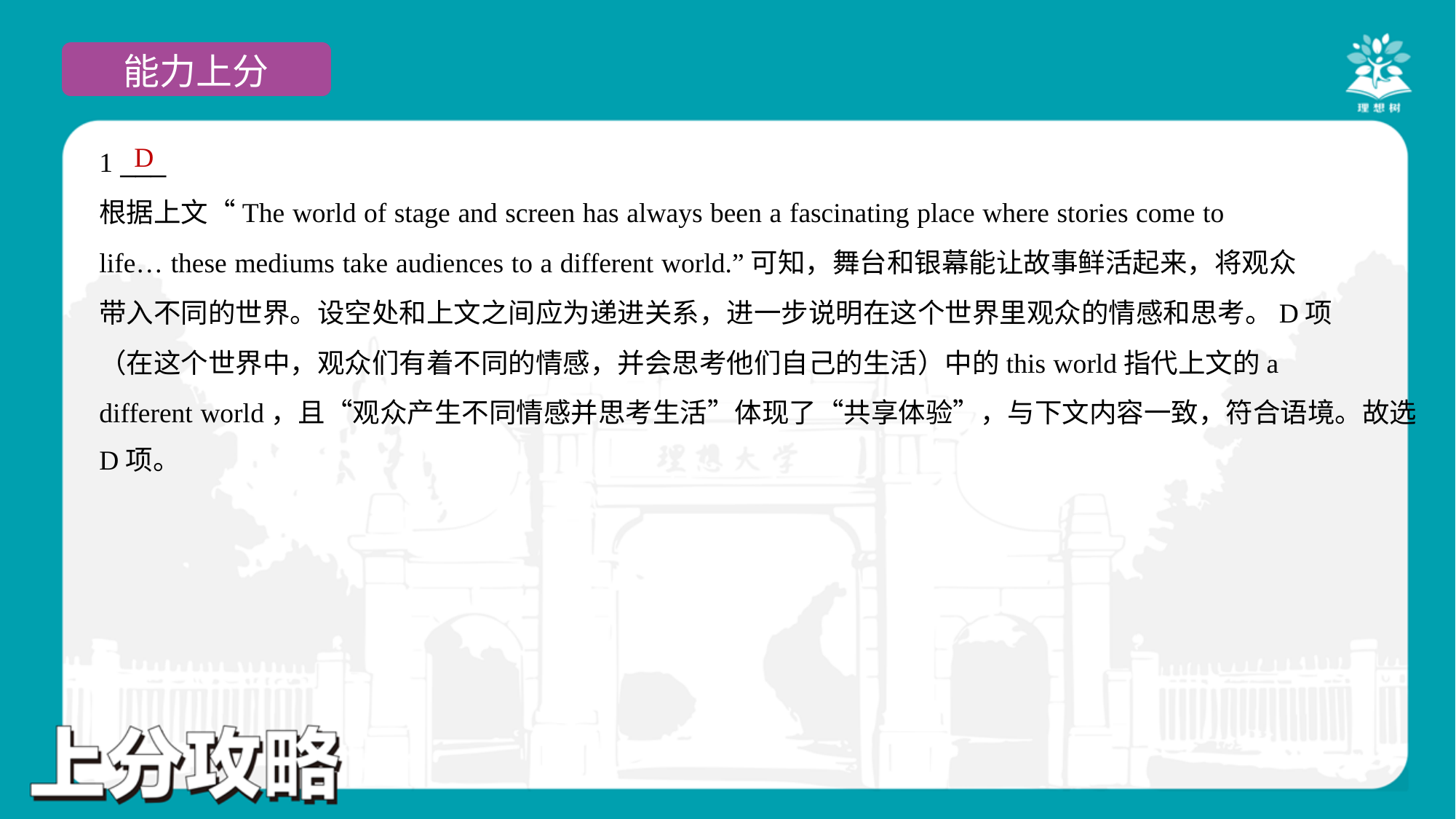

D
1 ___
根据上文“The world of stage and screen has always been a fascinating place where stories come to
life… these mediums take audiences to a different world.”可知，舞台和银幕能让故事鲜活起来，将观众
带入不同的世界。设空处和上文之间应为递进关系，进一步说明在这个世界里观众的情感和思考。D项
（在这个世界中，观众们有着不同的情感，并会思考他们自己的生活）中的this world指代上文的a
different world，且“观众产生不同情感并思考生活”体现了“共享体验”，与下文内容一致，符合语境。故选
D项。